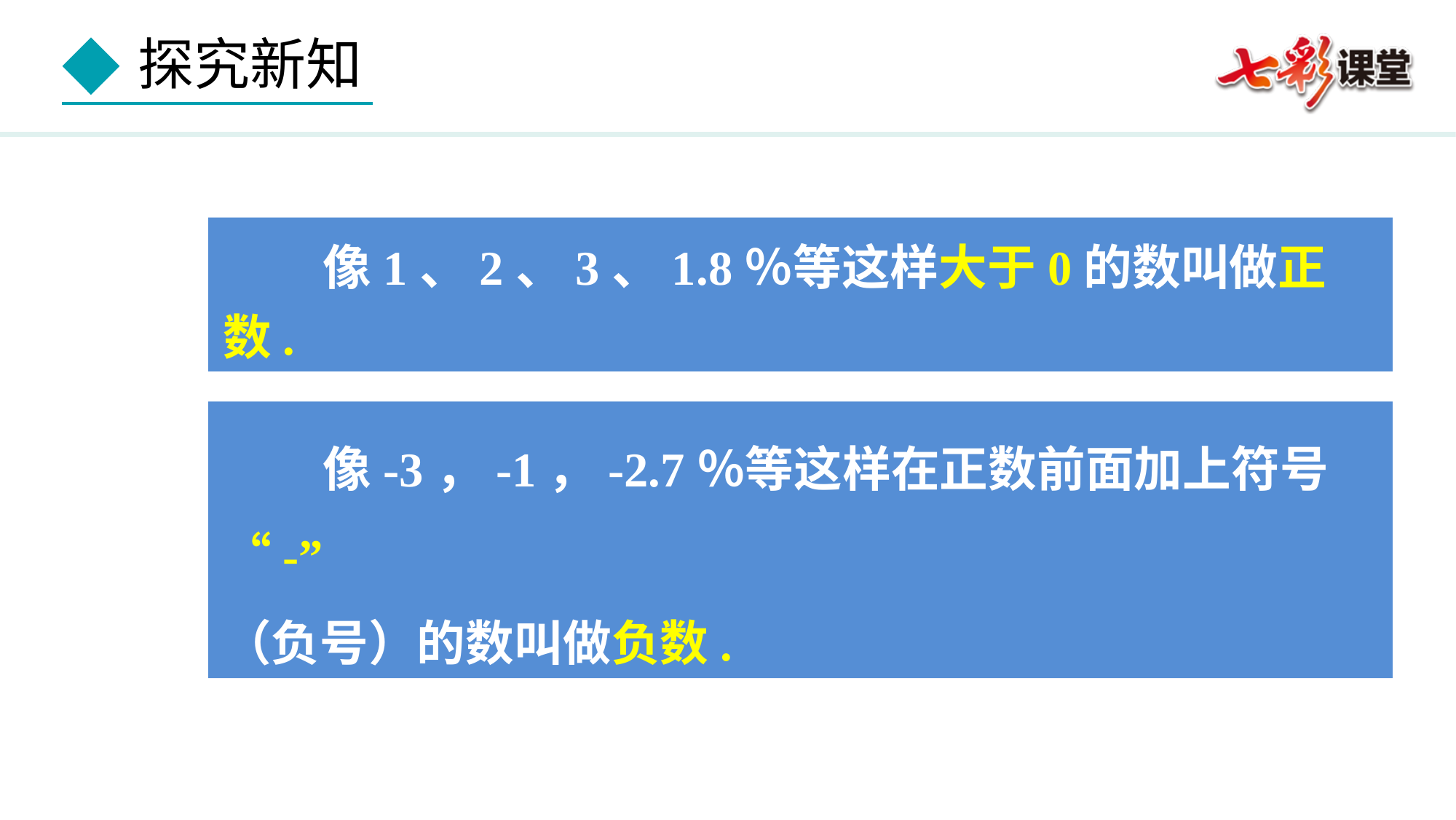

像1、2、3、1.8％等这样大于0的数叫做正数.
        像-3，-1，-2.7％等这样在正数前面加上符号“-”
（负号）的数叫做负数.